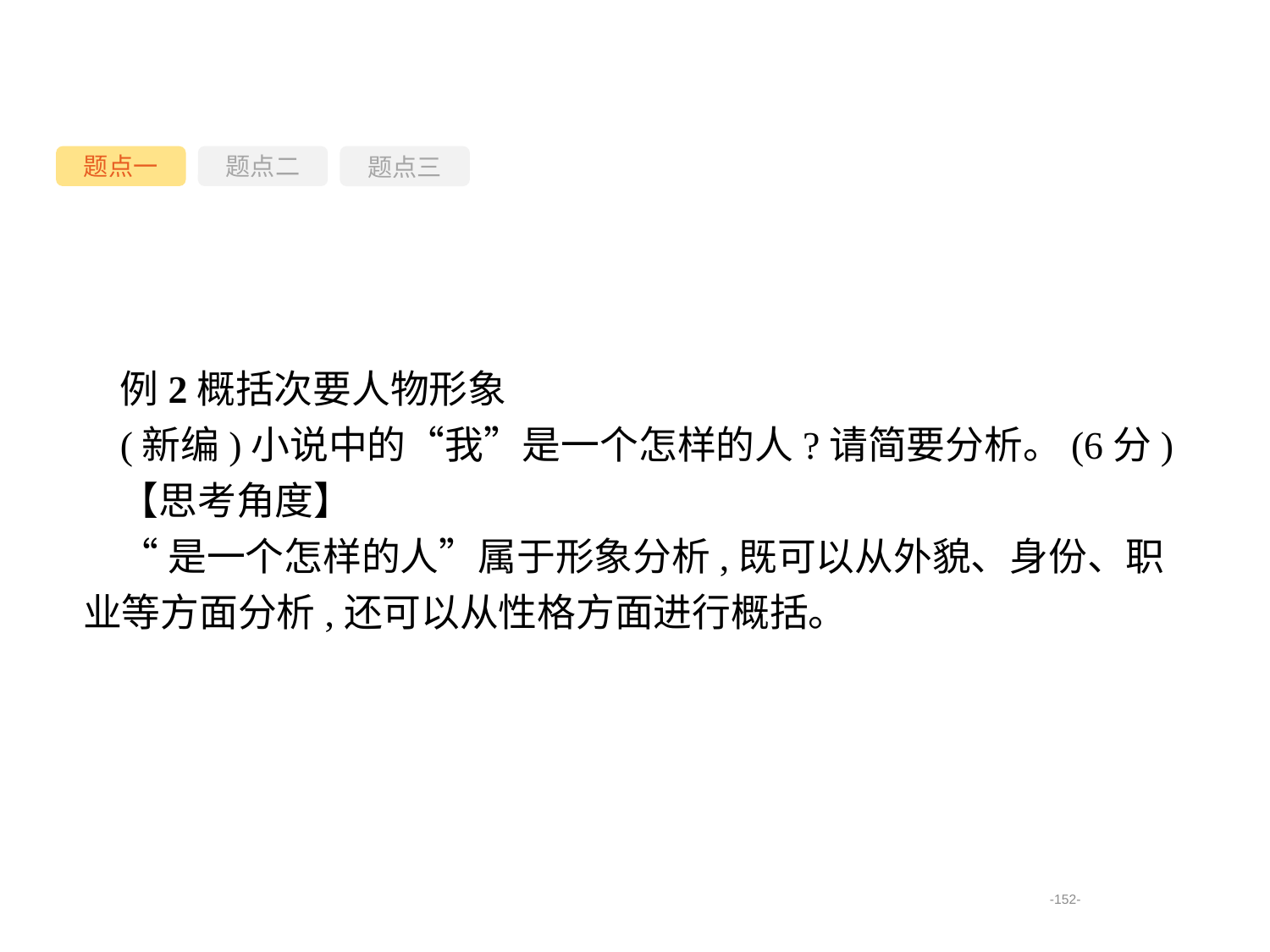

题点一
题点三
题点二
例2概括次要人物形象
(新编)小说中的“我”是一个怎样的人?请简要分析。(6分)
【思考角度】
“是一个怎样的人”属于形象分析,既可以从外貌、身份、职业等方面分析,还可以从性格方面进行概括。
-152-